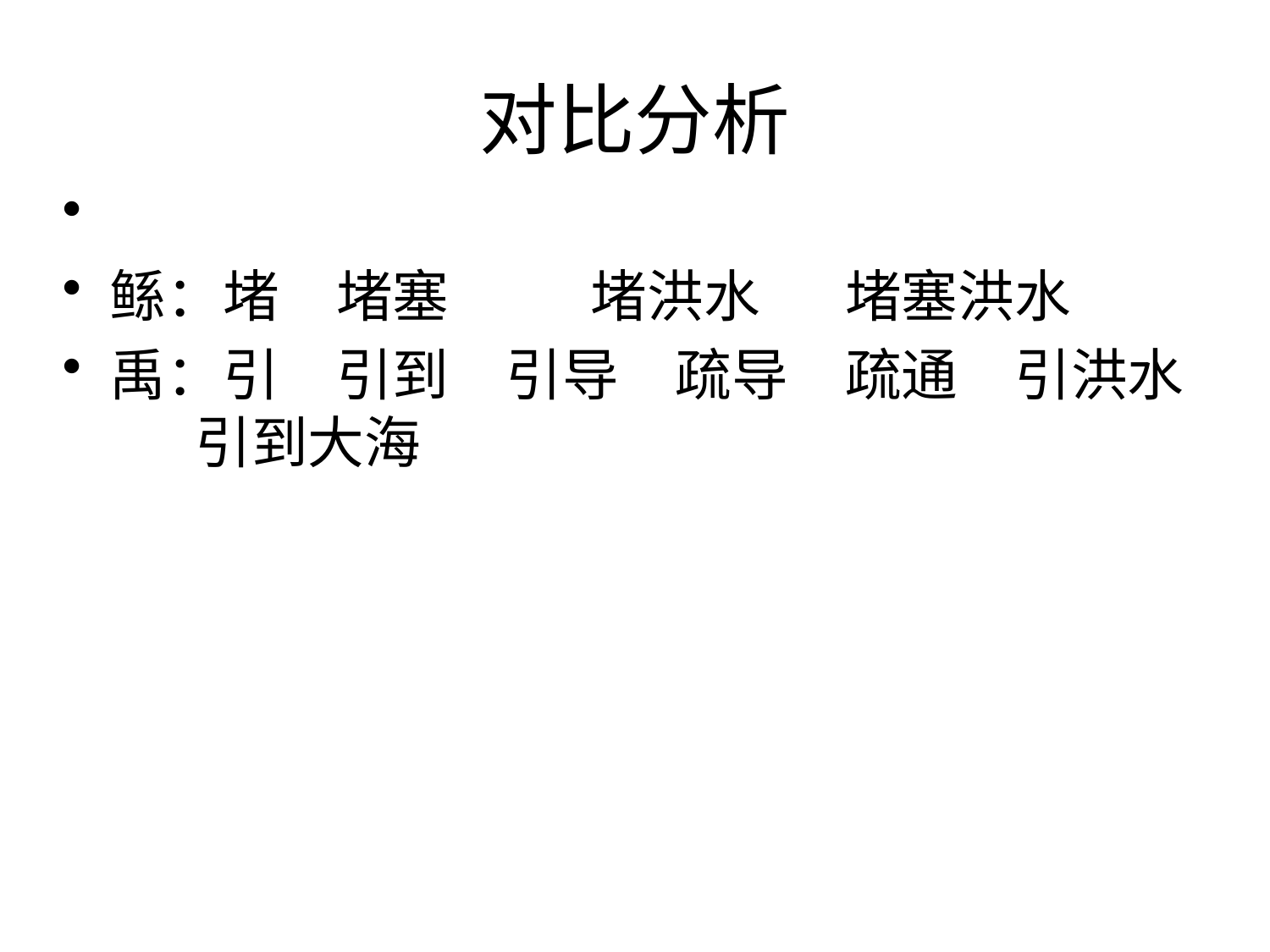

# 对比分析

鲧：堵  堵塞     堵洪水   堵塞洪水
禹：引  引到  引导  疏导  疏通  引洪水   引到大海